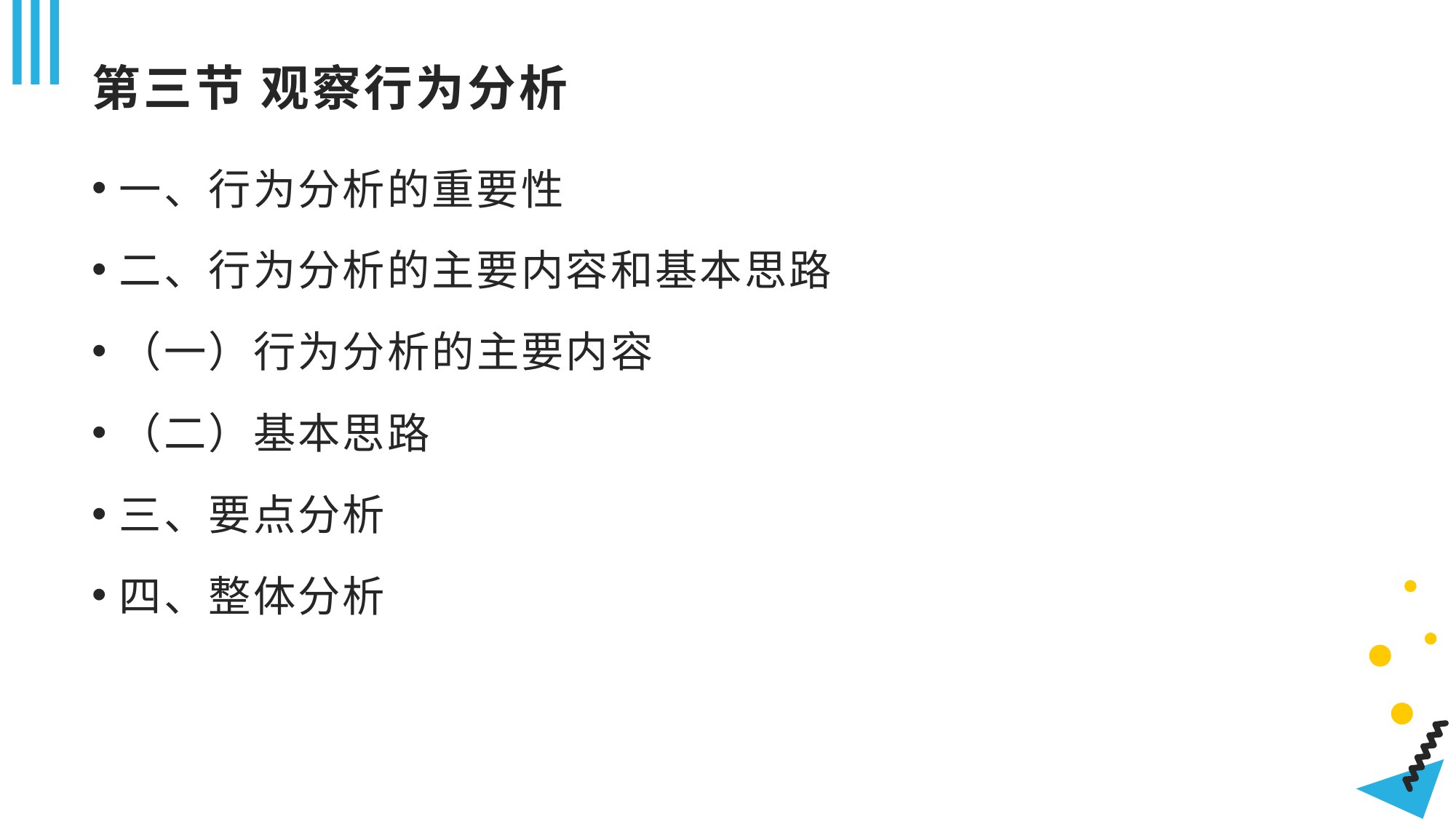

# 第三节 观察行为分析
一、行为分析的重要性
二、行为分析的主要内容和基本思路
（一）行为分析的主要内容
（二）基本思路
三、要点分析
四、整体分析